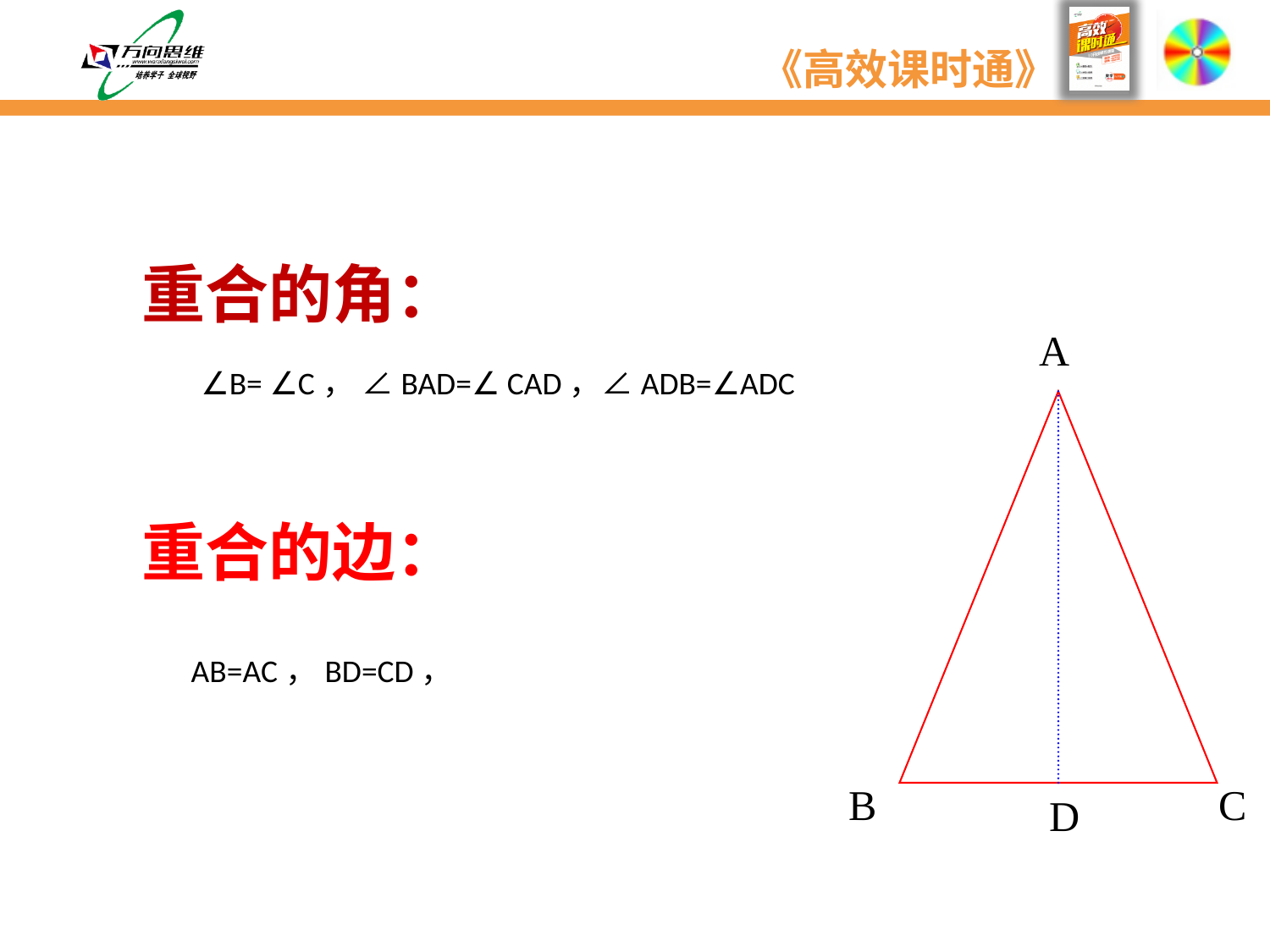

重合的角：
A

B
C
∠B= ∠C， ∠BAD=∠ CAD，∠ADB=∠ADC

重合的边：
AB=AC，BD=CD，
D